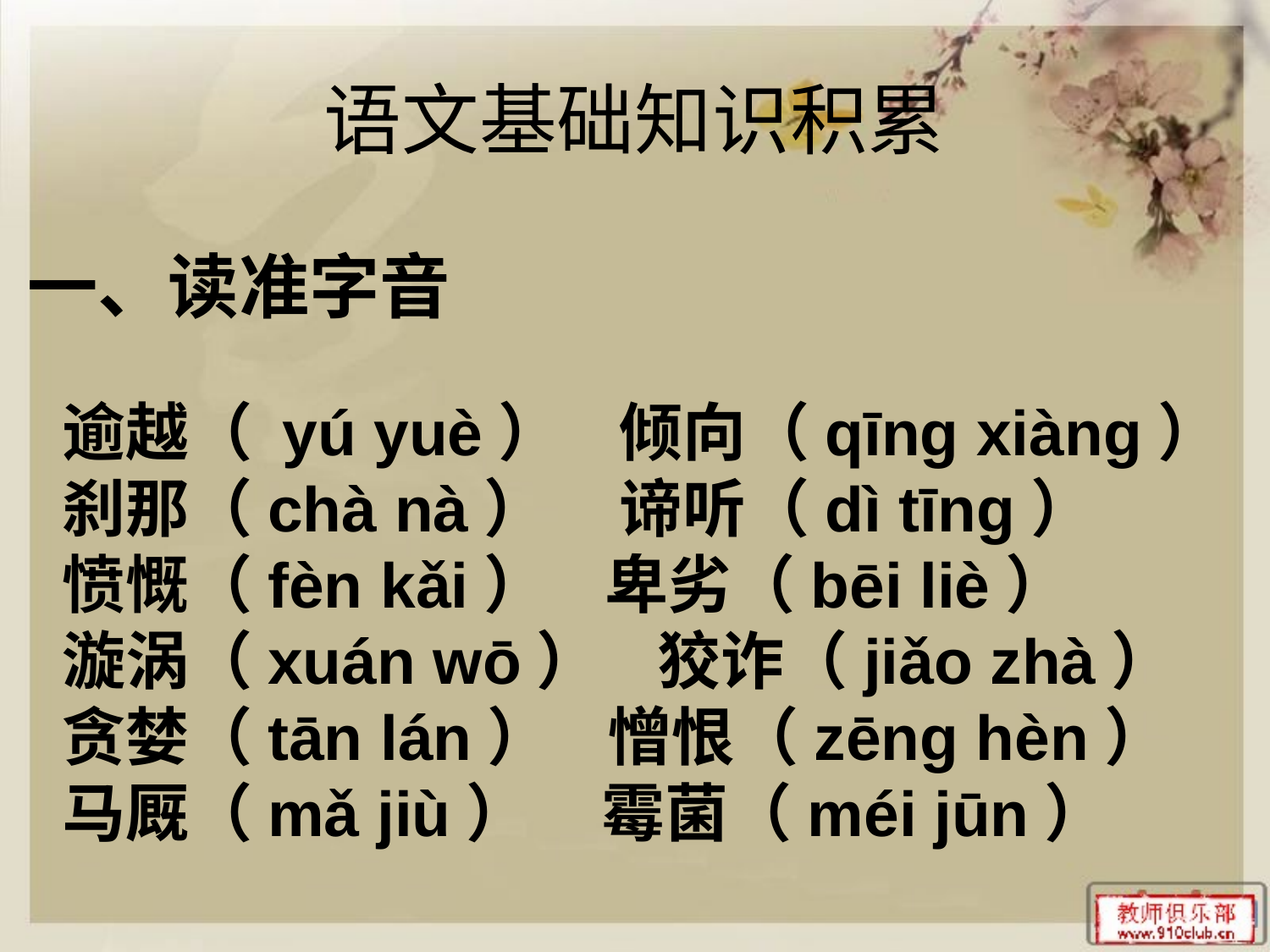

语文基础知识积累
一、读准字音
逾越（ yú yuè）    倾向（qīng xiàng）
刹那（chà nà）     谛听（dì tīng）
愤慨（fèn kǎi）    卑劣（bēi liè）
漩涡（xuán wō）    狡诈（jiǎo zhà）
贪婪（tān lán）    憎恨（zēng hèn）
马厩（mǎ jiù）     霉菌（méi jūn）